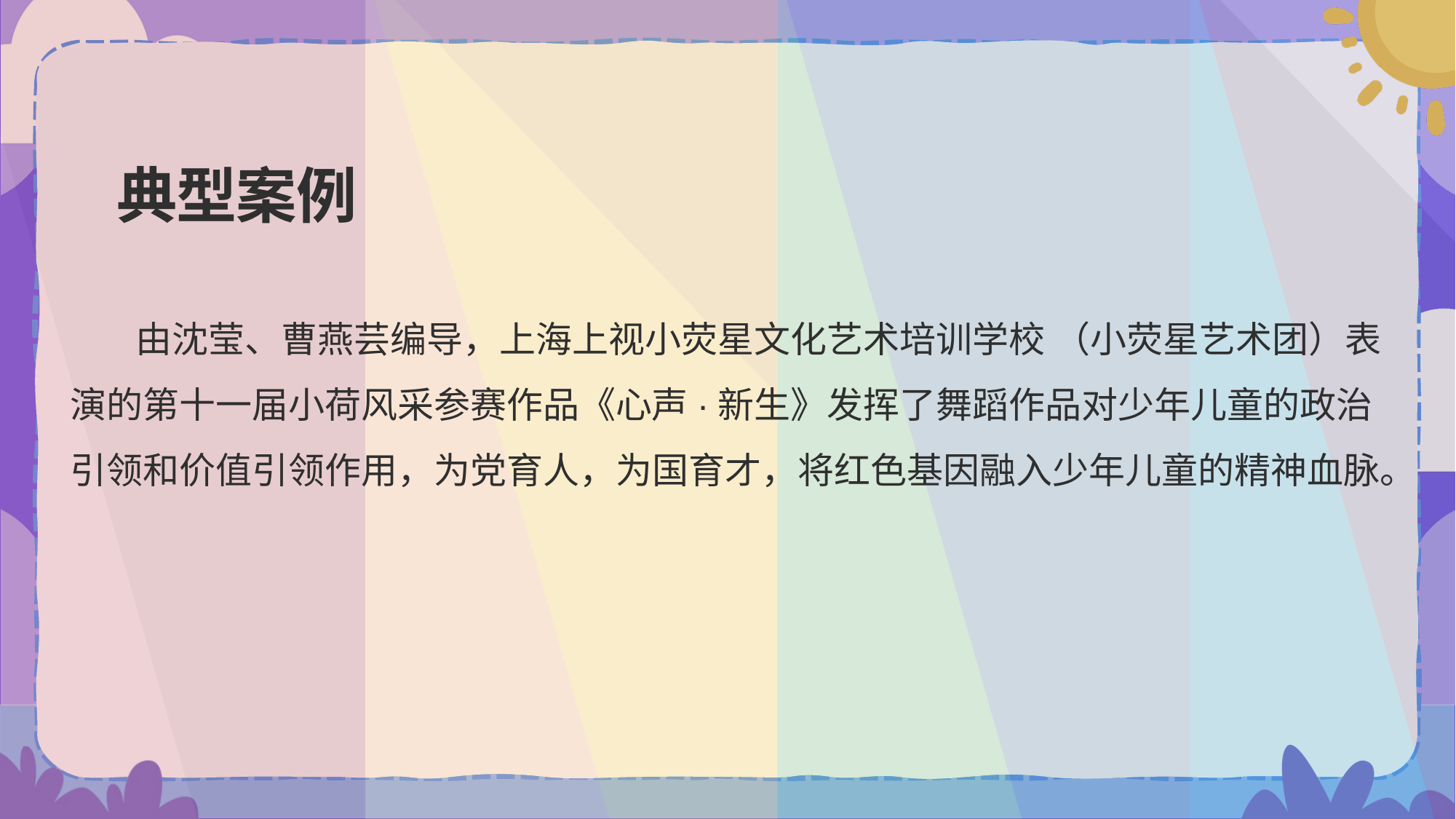

# 典型案例
       由沈莹、曹燕芸编导，上海上视小荧星文化艺术培训学校 （小荧星艺术团）表演的第十一届小荷风采参赛作品《心声·新生》发挥了舞蹈作品对少年儿童的政治引领和价值引领作用，为党育人，为国育才，将红色基因融入少年儿童的精神血脉。